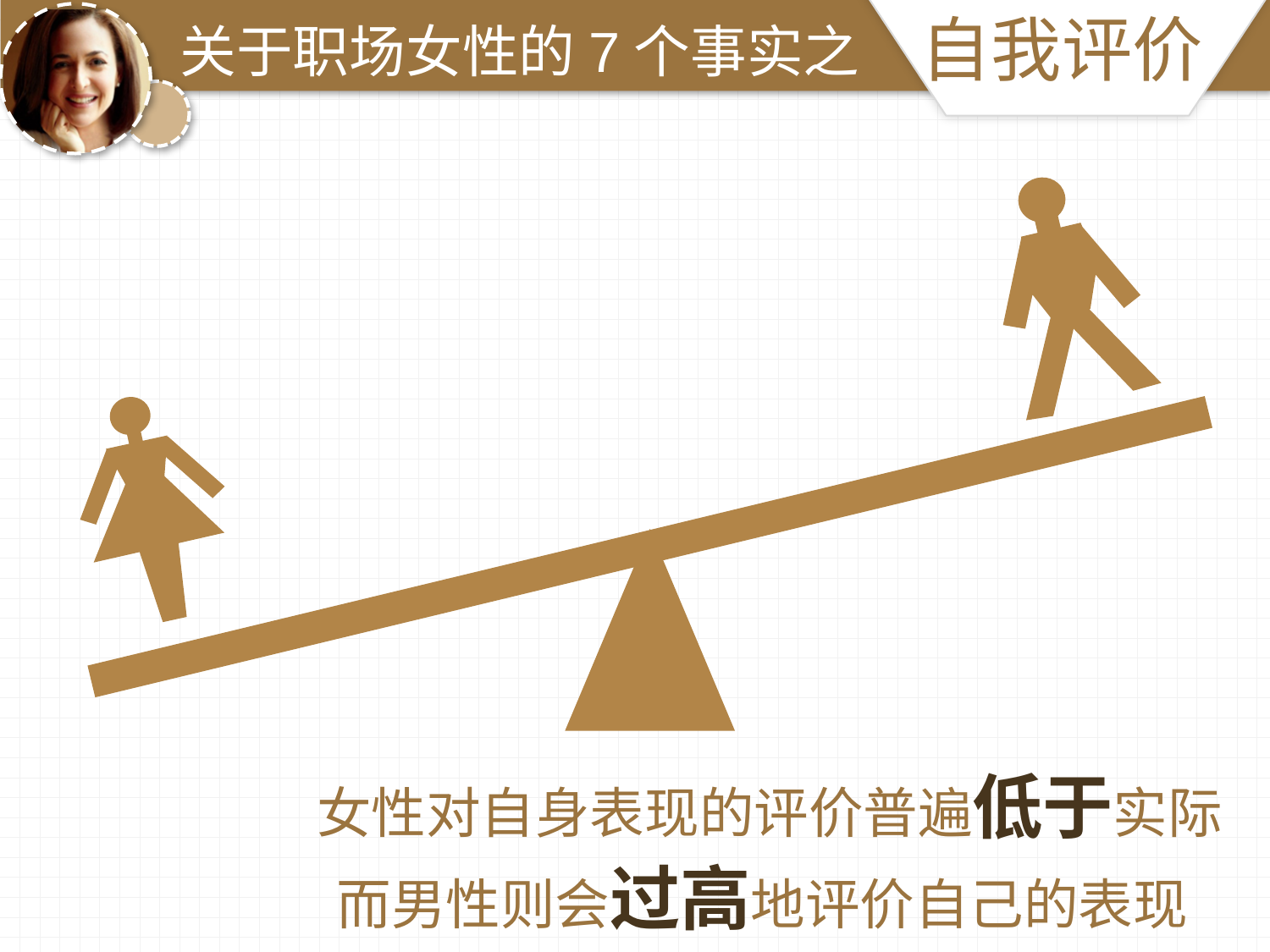

自我评价

关于职场女性的7个事实之

# 女性对自身表现的评价普遍低于实际 而男性则会过高地评价自己的表现